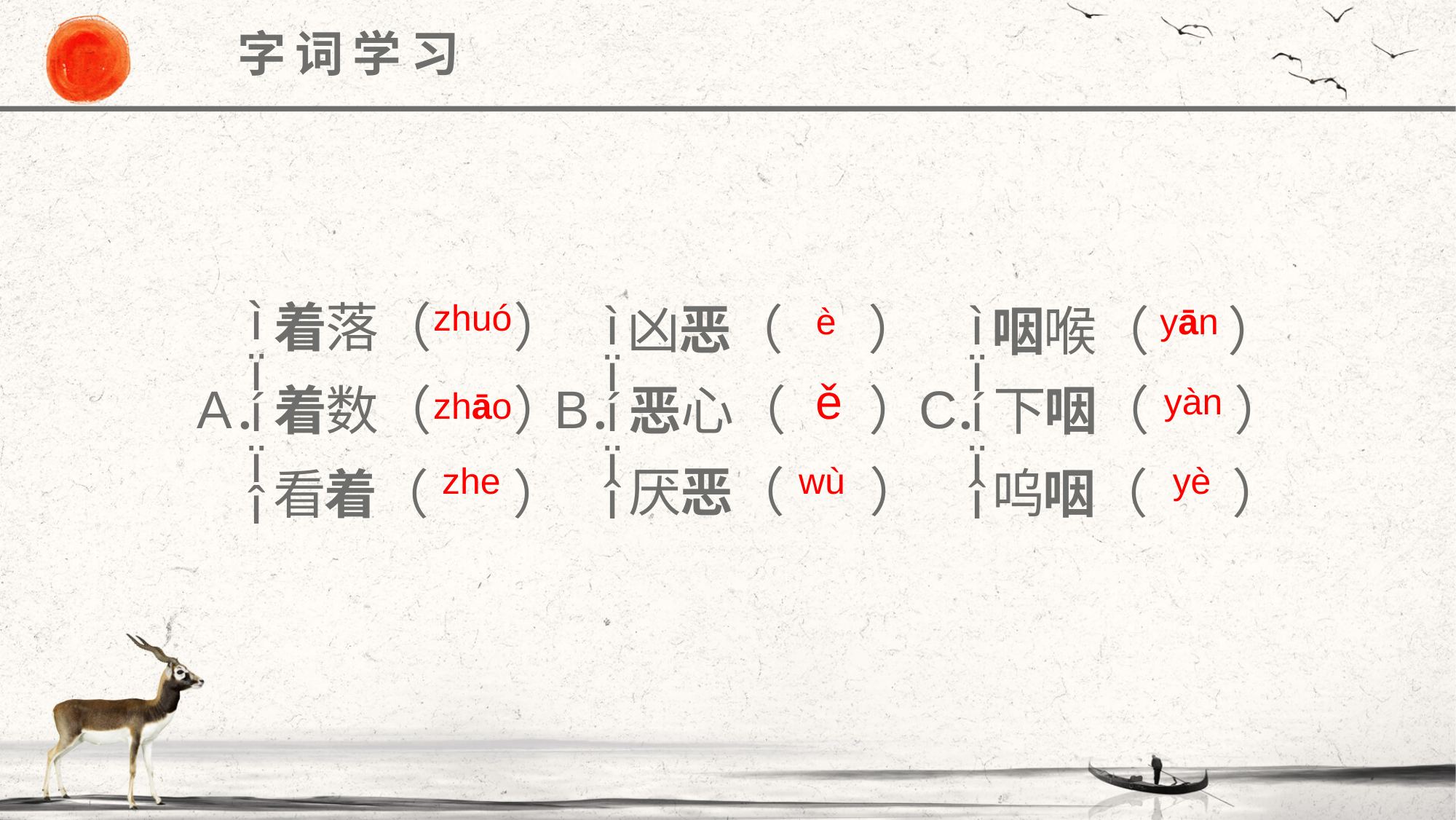

字词学习

ì
zhuó
ì
ì

è
yān
着
落（
）

凶
恶
（
）
咽
喉（
）
ï
ï
ï
ě
yàn
A

B

C

zhāo
．
着
数（
）
．
恶
心（
）
．
下
咽
（
）
í
í
í
ï
ï
ï
zhe
wù
yè

厌
恶
（
）

呜
咽
（
）
看
着
（
）
î
î
î